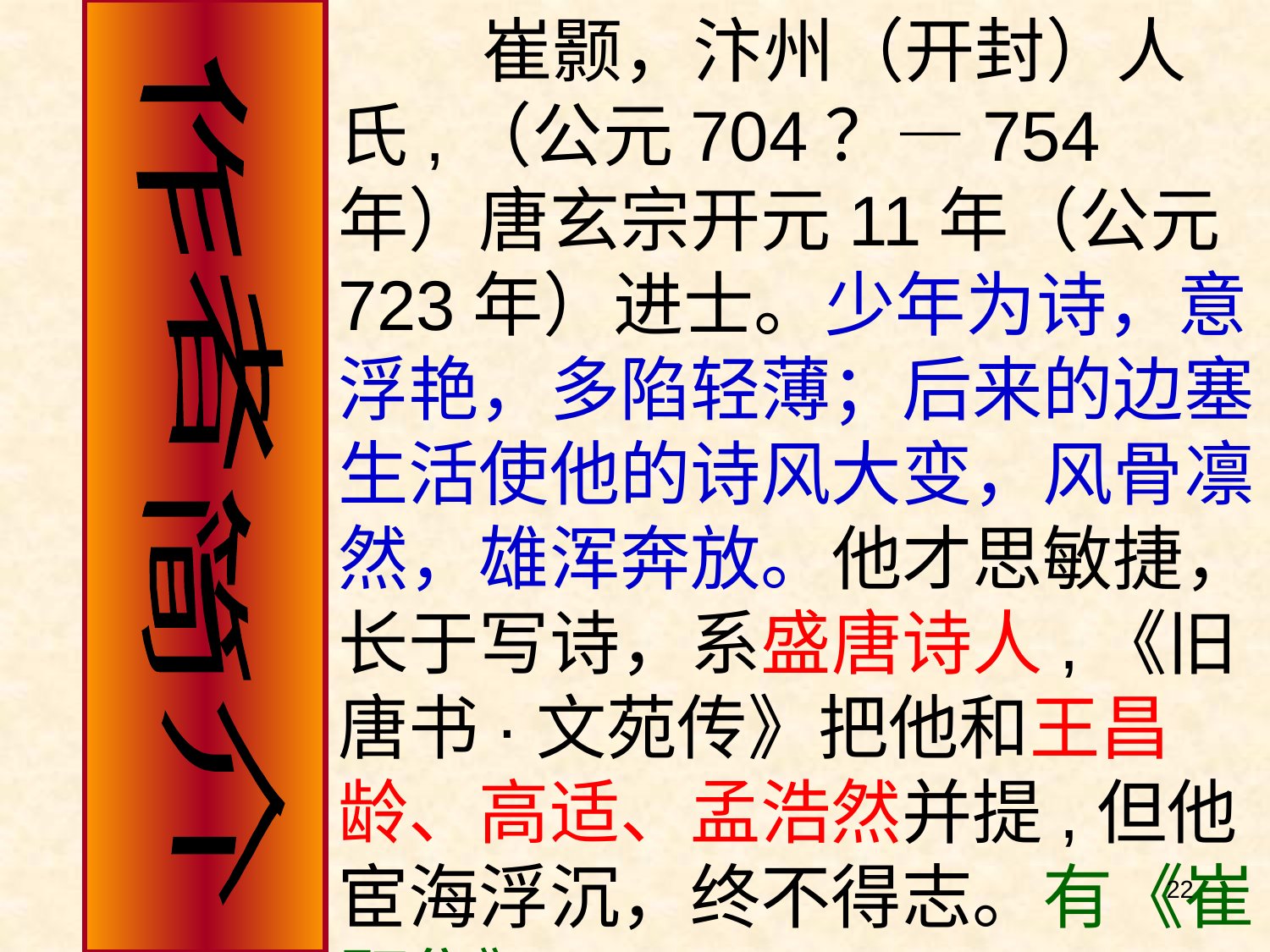

崔颢，汴州（开封）人氏,（公元704？—754年）唐玄宗开元11年（公元723年）进士。少年为诗，意浮艳，多陷轻薄；后来的边塞生活使他的诗风大变，风骨凛然，雄浑奔放。他才思敏捷，长于写诗，系盛唐诗人,《旧唐书·文苑传》把他和王昌龄、高适、孟浩然并提,但他宦海浮沉，终不得志。有《崔颢集》。
作者简介
22